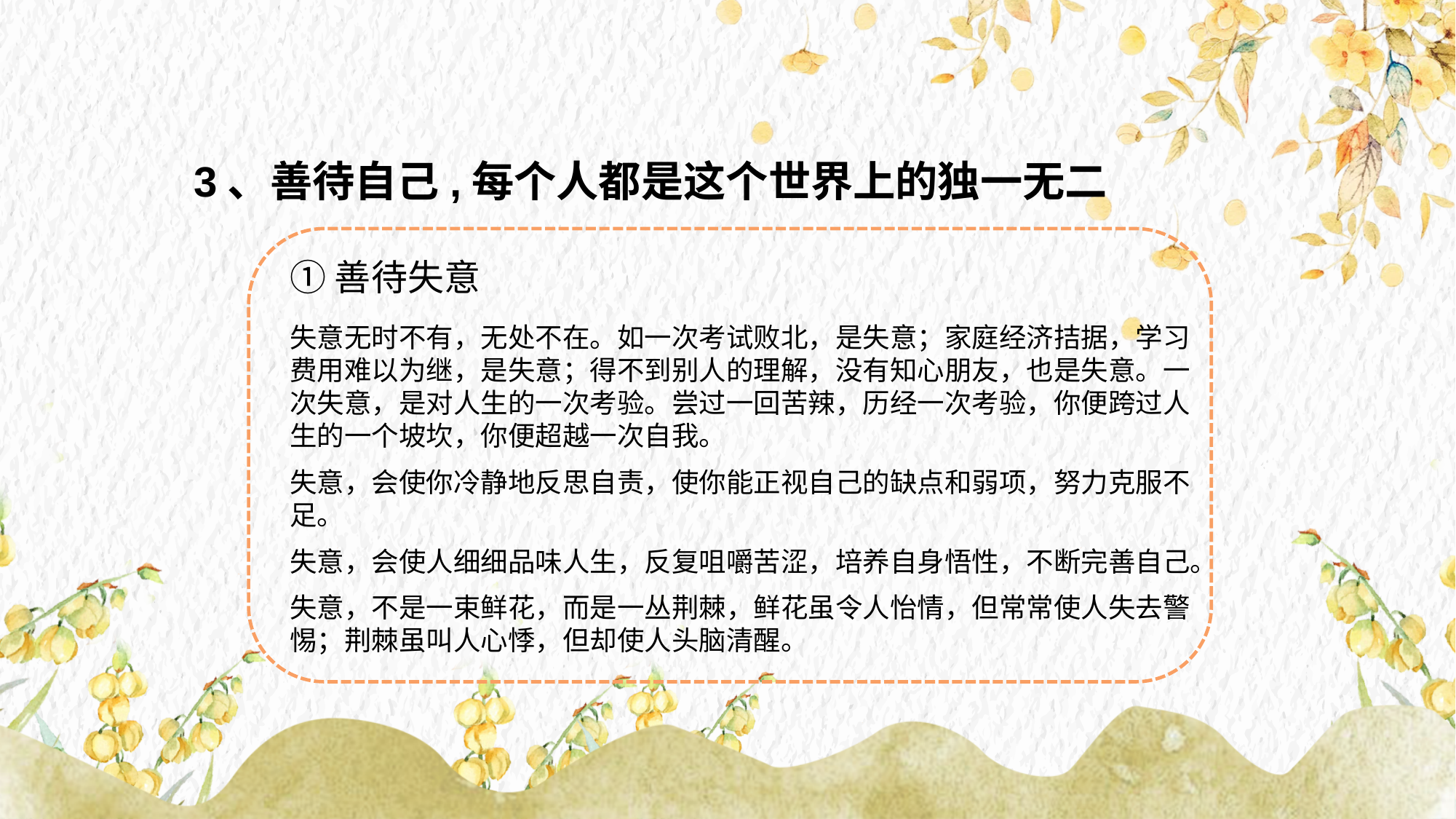

3、善待自己,每个人都是这个世界上的独一无二

①善待失意
失意无时不有，无处不在。如一次考试败北，是失意；家庭经济拮据，学习费用难以为继，是失意；得不到别人的理解，没有知心朋友，也是失意。一次失意，是对人生的一次考验。尝过一回苦辣，历经一次考验，你便跨过人生的一个坡坎，你便超越一次自我。
失意，会使你冷静地反思自责，使你能正视自己的缺点和弱项，努力克服不足。
失意，会使人细细品味人生，反复咀嚼苦涩，培养自身悟性，不断完善自己。
失意，不是一束鲜花，而是一丛荆棘，鲜花虽令人怡情，但常常使人失去警惕；荆棘虽叫人心悸，但却使人头脑清醒。